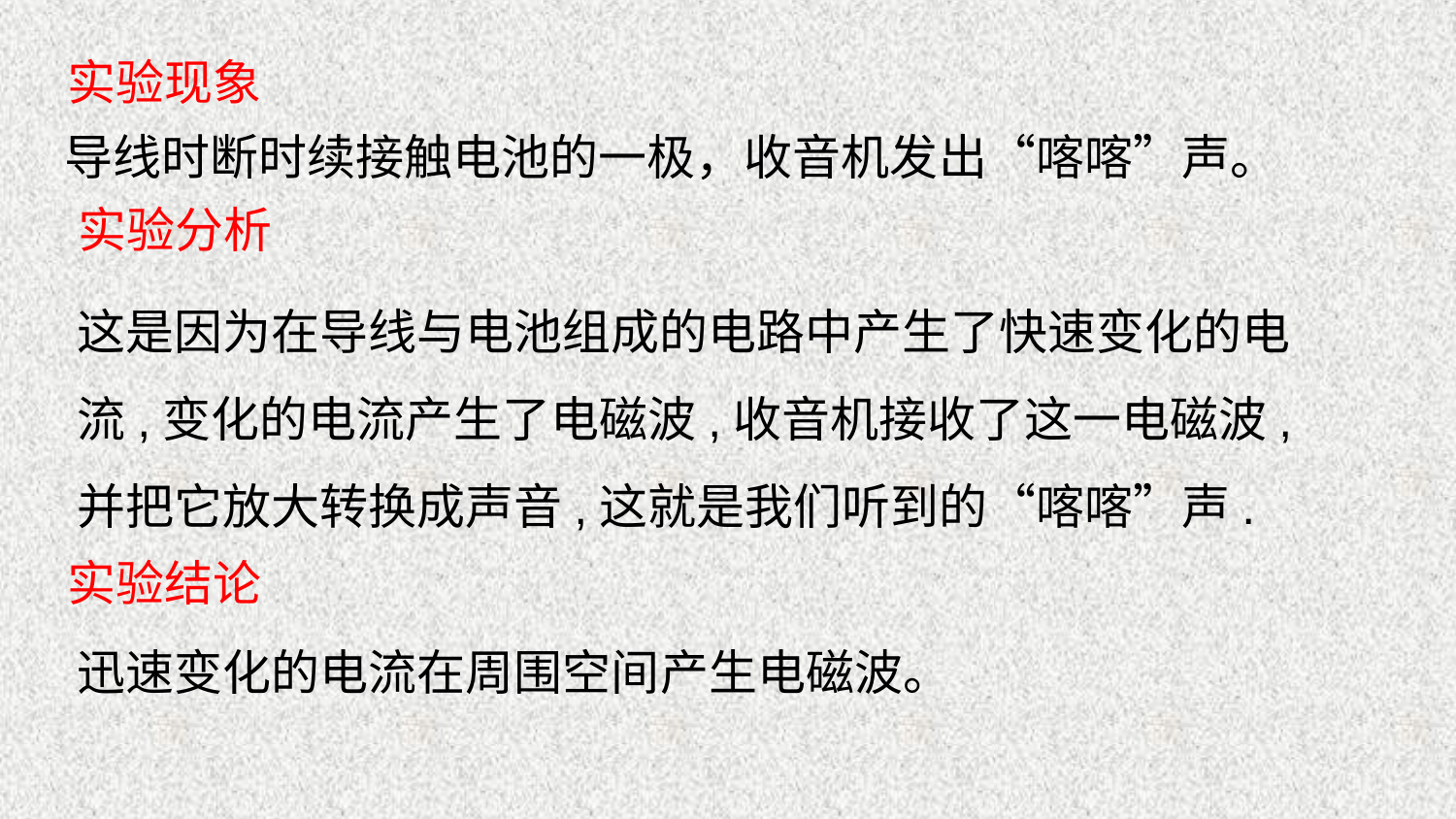

实验现象
导线时断时续接触电池的一极，收音机发出“喀喀”声。
实验分析
这是因为在导线与电池组成的电路中产生了快速变化的电流,变化的电流产生了电磁波,收音机接收了这一电磁波,并把它放大转换成声音,这就是我们听到的“喀喀”声.
实验结论
迅速变化的电流在周围空间产生电磁波。